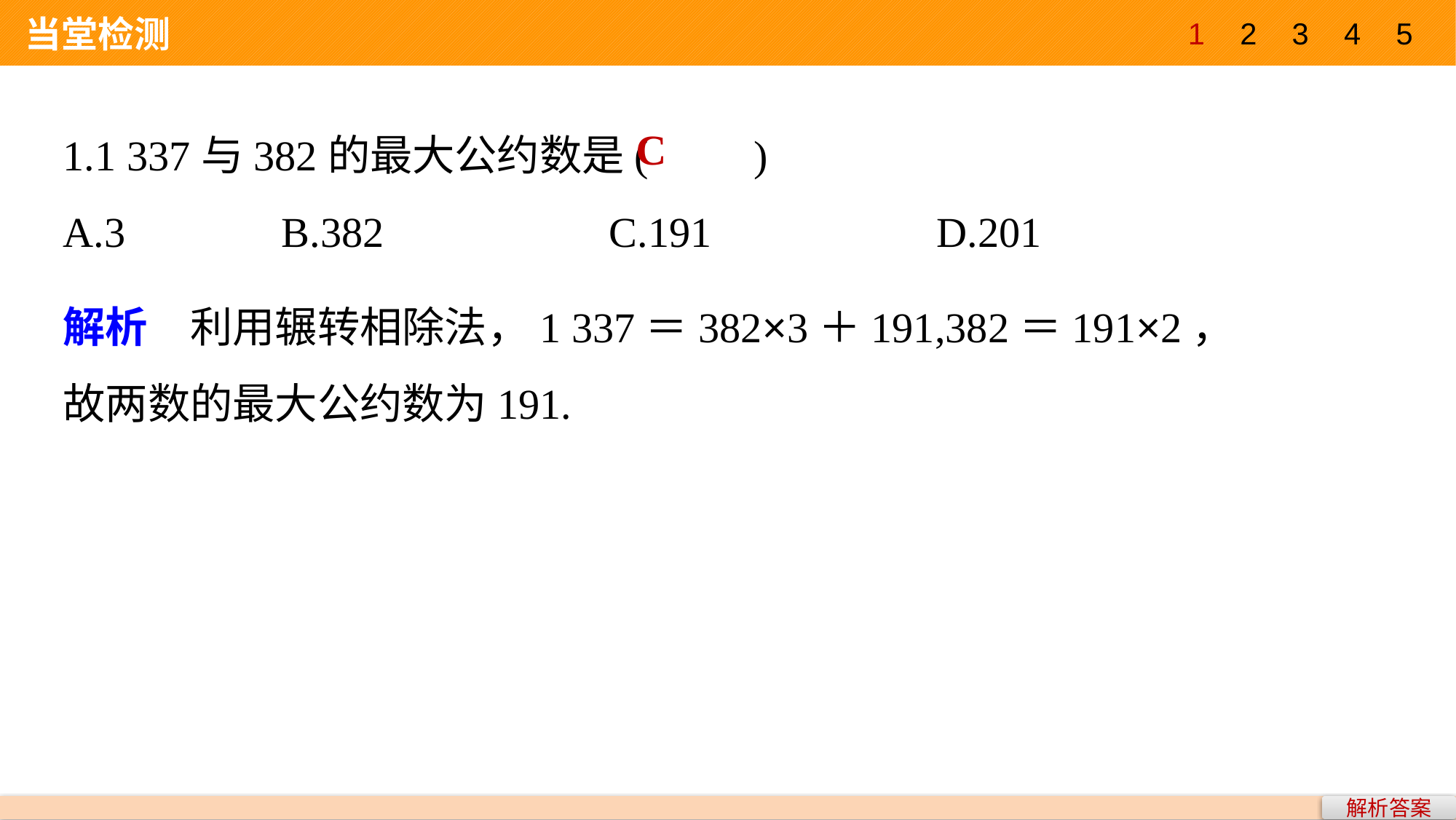

1
2
3
4
5
  当堂检测
1.1 337与382的最大公约数是(　　)
A.3  		B.382  		C.191  		D.201
C
解析　利用辗转相除法，1 337＝382×3＋191,382＝191×2，
故两数的最大公约数为191.
解析答案